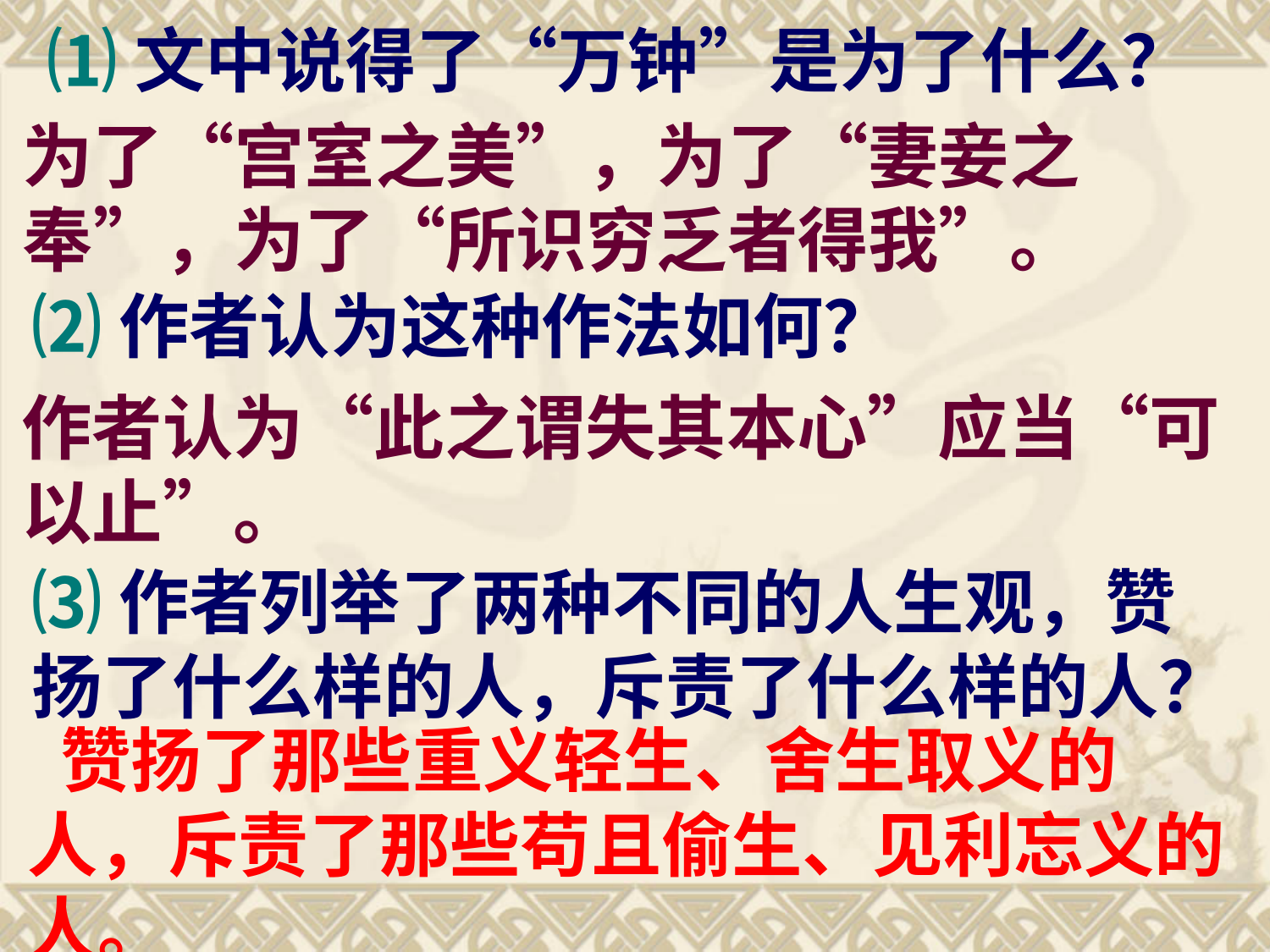

⑴文中说得了“万钟”是为了什么？
为了“宫室之美”，为了“妻妾之奉”，为了“所识穷乏者得我”。
⑵作者认为这种作法如何？
作者认为“此之谓失其本心”应当“可以止”。
⑶作者列举了两种不同的人生观，赞扬了什么样的人，斥责了什么样的人？
 赞扬了那些重义轻生、舍生取义的人，斥责了那些苟且偷生、见利忘义的人。